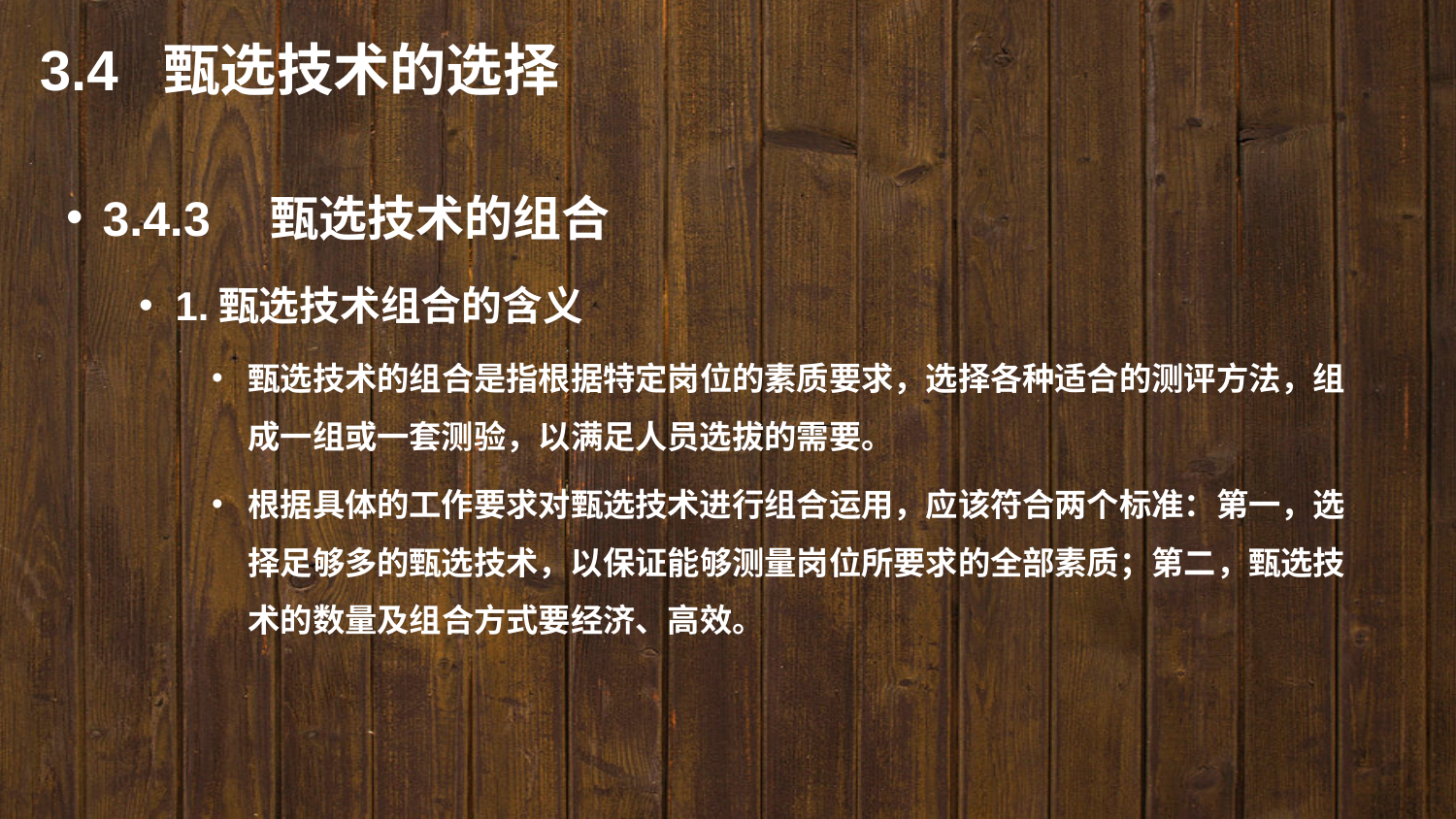

3.4  甄选技术的选择
3.4.3　甄选技术的组合
1.甄选技术组合的含义
甄选技术的组合是指根据特定岗位的素质要求，选择各种适合的测评方法，组成一组或一套测验，以满足人员选拔的需要。
根据具体的工作要求对甄选技术进行组合运用，应该符合两个标准：第一，选择足够多的甄选技术，以保证能够测量岗位所要求的全部素质；第二，甄选技术的数量及组合方式要经济、高效。